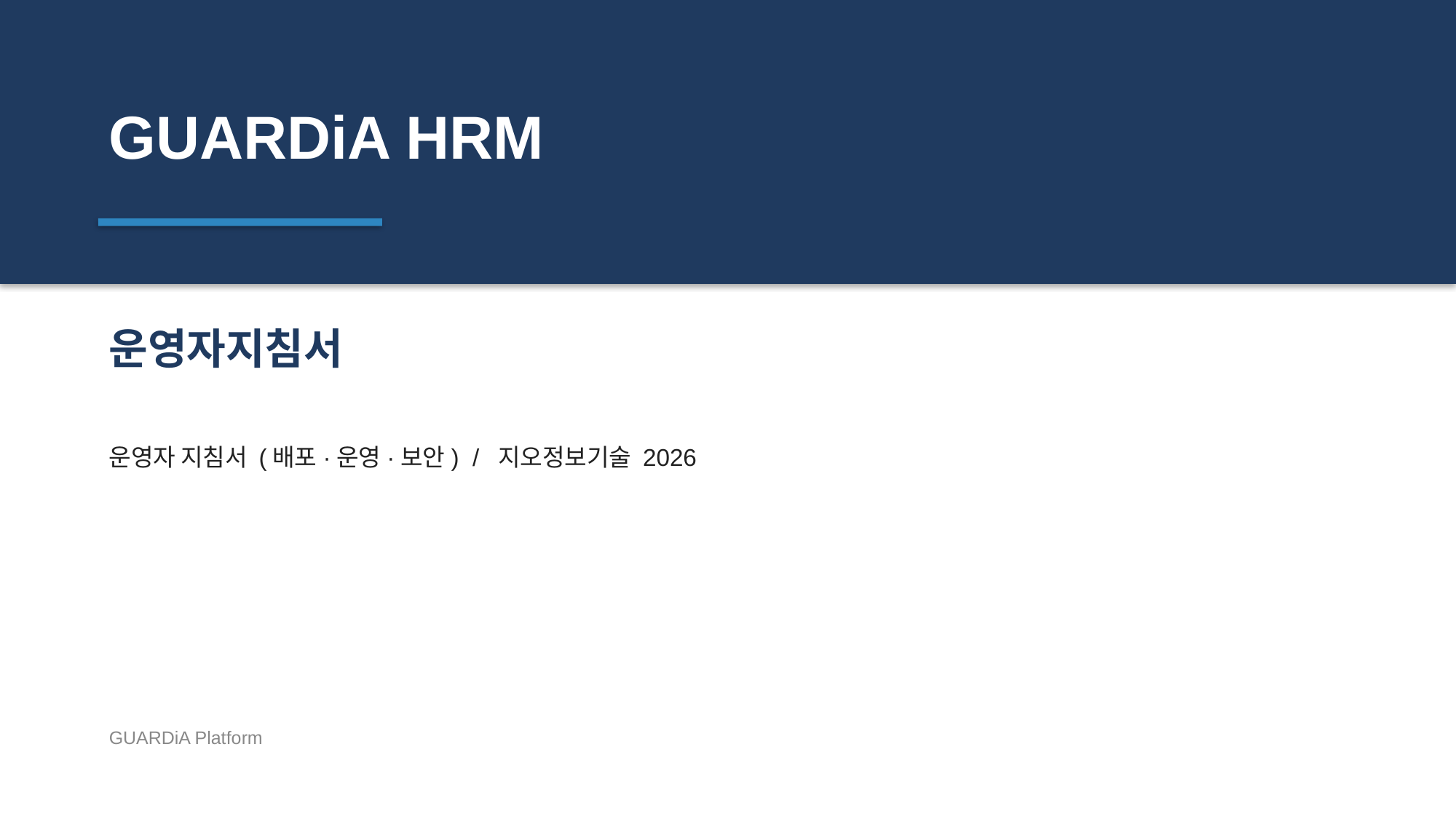

GUARDiA HRM

운영자지침서
운영자 지침서 (배포·운영·보안)  /  지오정보기술 2026
GUARDiA Platform